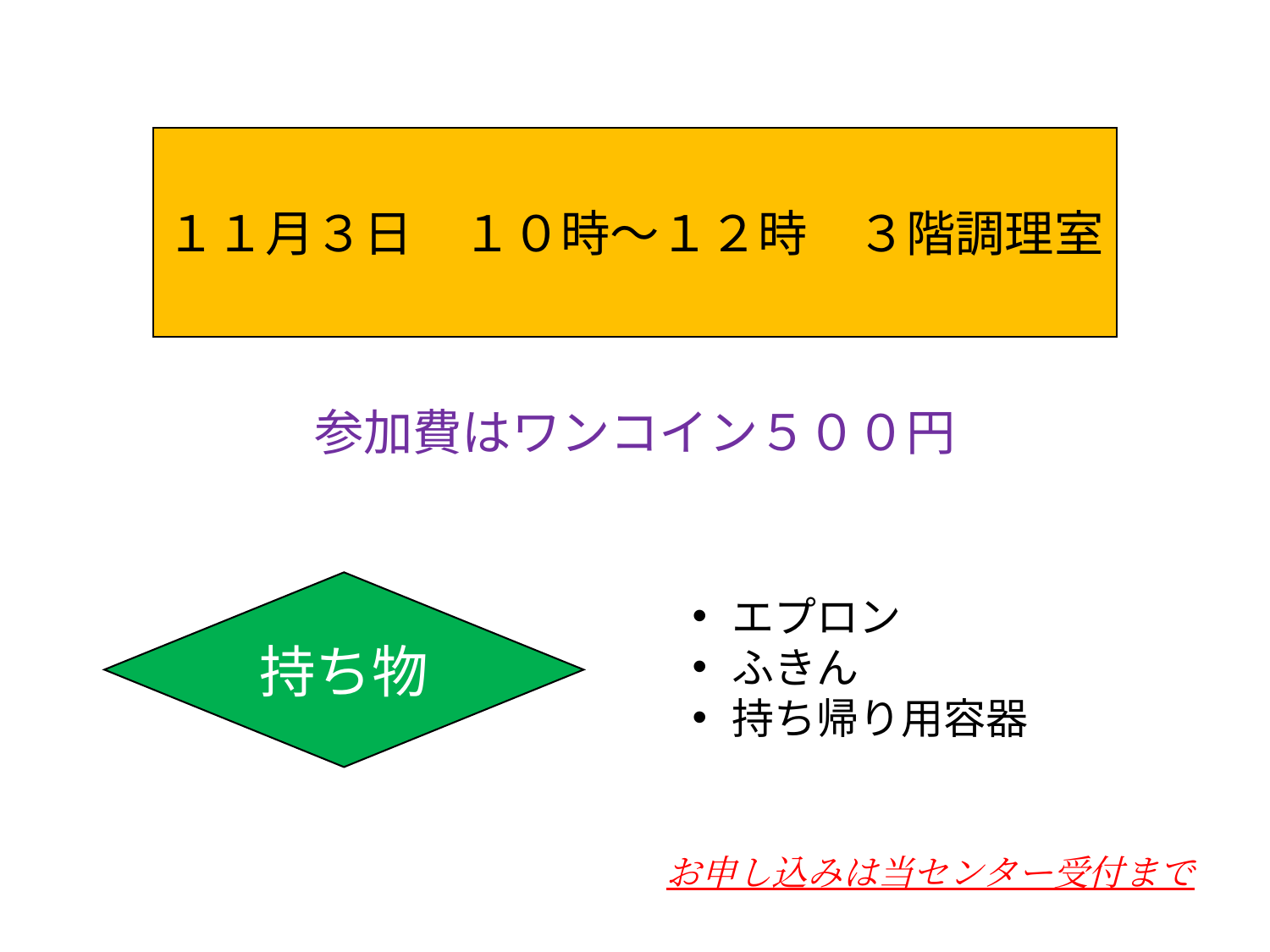

１１月３日　１０時～１２時　３階調理室
参加費はワンコイン５００円
持ち物
エプロン
ふきん
持ち帰り用容器
お申し込みは当センター受付まで